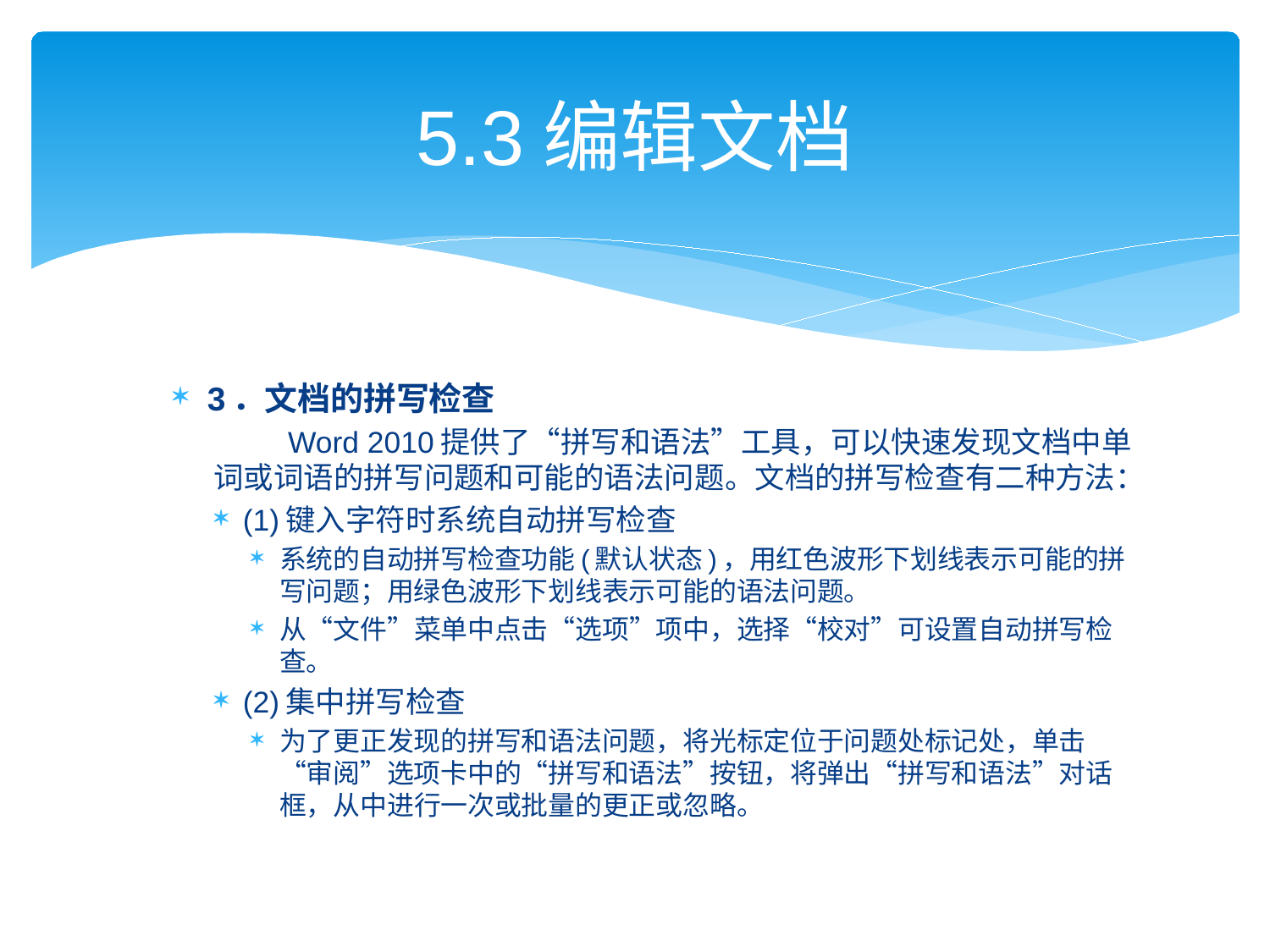

# 5.3编辑文档
3．文档的拼写检查
         Word 2010提供了“拼写和语法”工具，可以快速发现文档中单词或词语的拼写问题和可能的语法问题。文档的拼写检查有二种方法：
(1)键入字符时系统自动拼写检查
系统的自动拼写检查功能(默认状态)，用红色波形下划线表示可能的拼写问题；用绿色波形下划线表示可能的语法问题。
从“文件”菜单中点击“选项”项中，选择“校对”可设置自动拼写检查。
(2)集中拼写检查
为了更正发现的拼写和语法问题，将光标定位于问题处标记处，单击“审阅”选项卡中的“拼写和语法”按钮，将弹出“拼写和语法”对话框，从中进行一次或批量的更正或忽略。